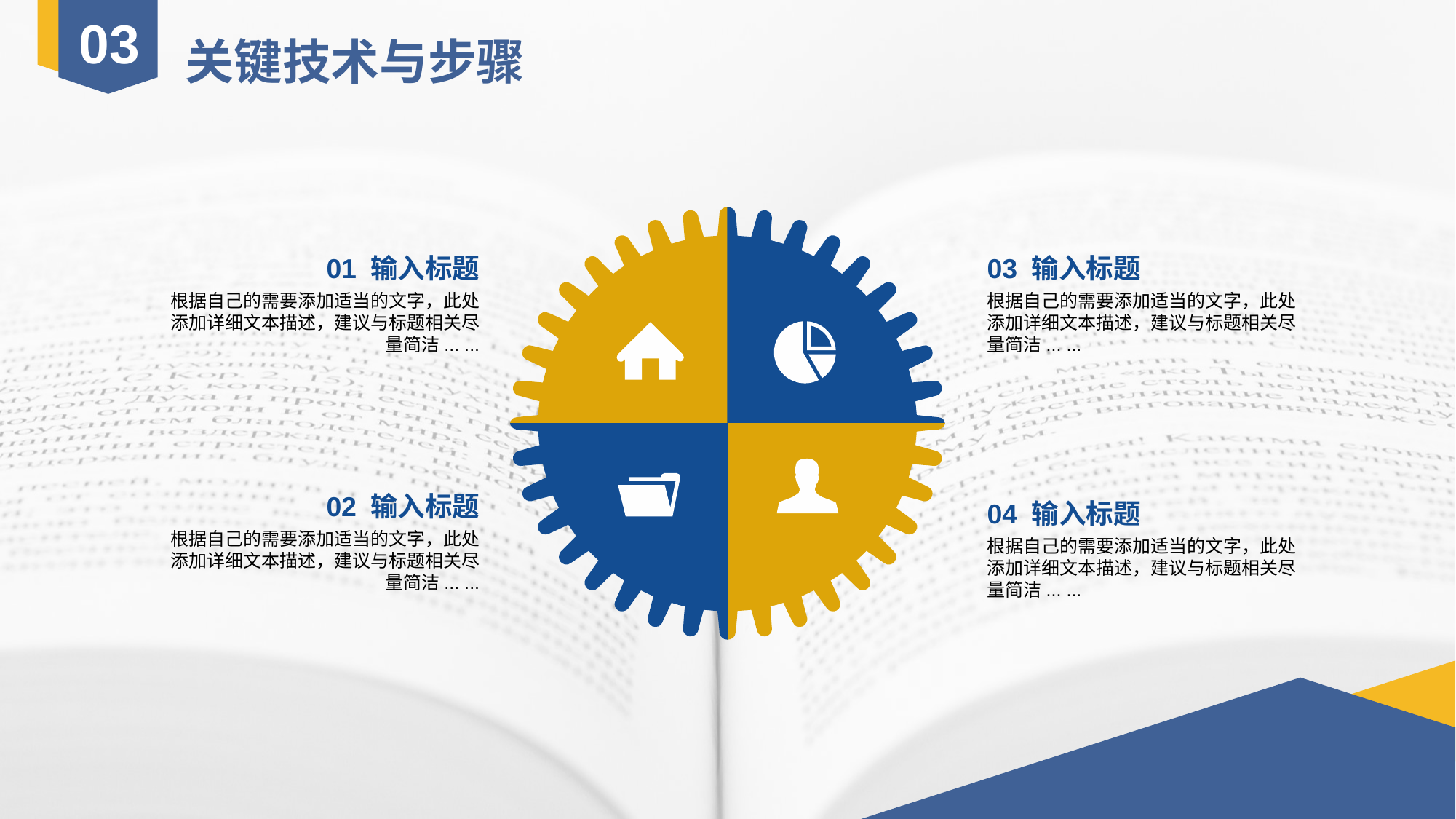

03
关键技术与步骤

01 输入标题
03 输入标题
根据自己的需要添加适当的文字，此处添加详细文本描述，建议与标题相关尽量简洁... ...
根据自己的需要添加适当的文字，此处添加详细文本描述，建议与标题相关尽量简洁... ...

02 输入标题
04 输入标题
根据自己的需要添加适当的文字，此处添加详细文本描述，建议与标题相关尽量简洁... ...
根据自己的需要添加适当的文字，此处添加详细文本描述，建议与标题相关尽量简洁... ...